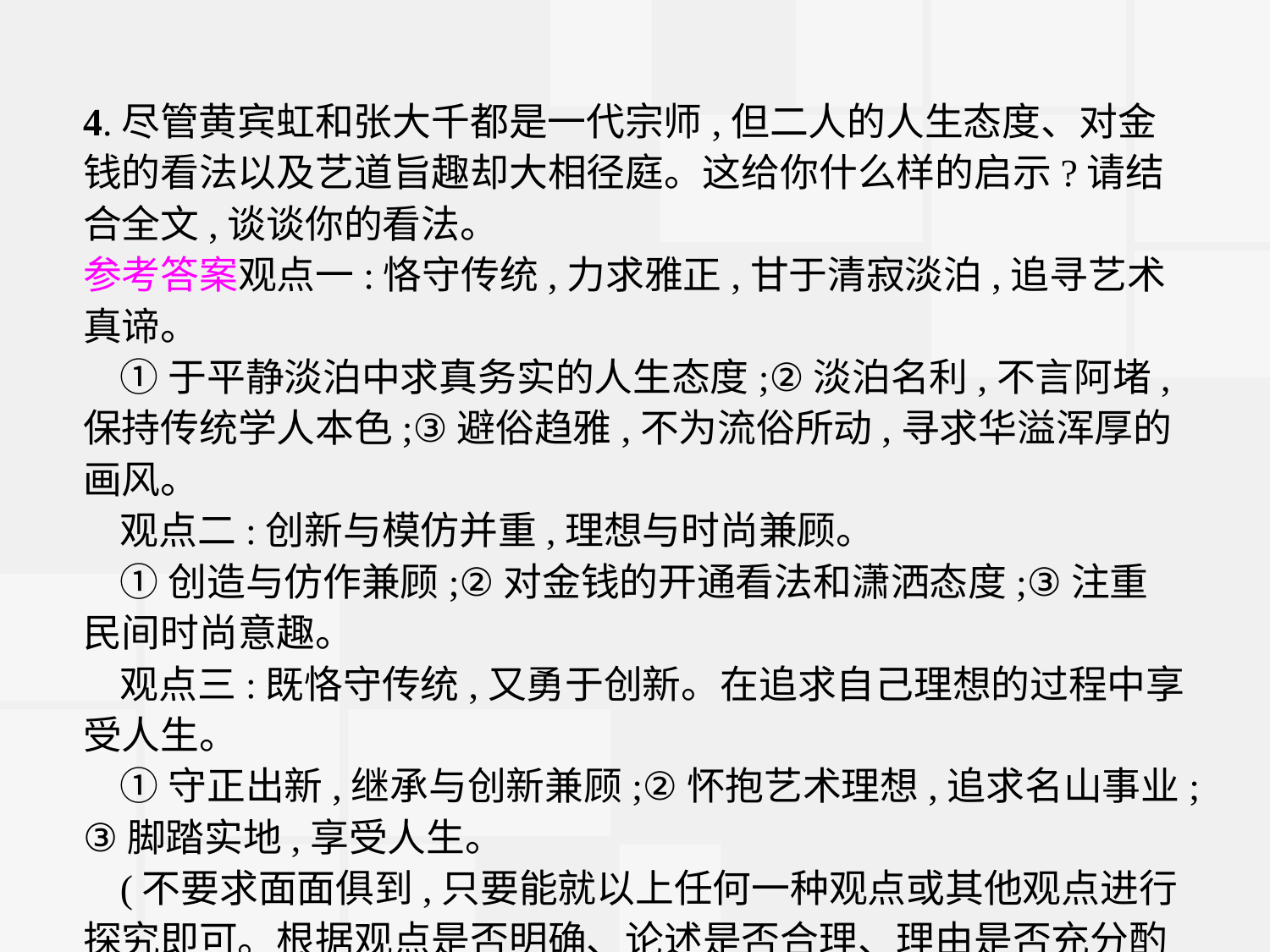

4.尽管黄宾虹和张大千都是一代宗师,但二人的人生态度、对金钱的看法以及艺道旨趣却大相径庭。这给你什么样的启示?请结合全文,谈谈你的看法。
参考答案观点一:恪守传统,力求雅正,甘于清寂淡泊,追寻艺术真谛。
①于平静淡泊中求真务实的人生态度;②淡泊名利,不言阿堵,保持传统学人本色;③避俗趋雅,不为流俗所动,寻求华溢浑厚的画风。
观点二:创新与模仿并重,理想与时尚兼顾。
①创造与仿作兼顾;②对金钱的开通看法和潇洒态度;③注重民间时尚意趣。
观点三:既恪守传统,又勇于创新。在追求自己理想的过程中享受人生。
①守正出新,继承与创新兼顾;②怀抱艺术理想,追求名山事业;③脚踏实地,享受人生。
(不要求面面俱到,只要能就以上任何一种观点或其他观点进行探究即可。根据观点是否明确、论述是否合理、理由是否充分酌情给分)